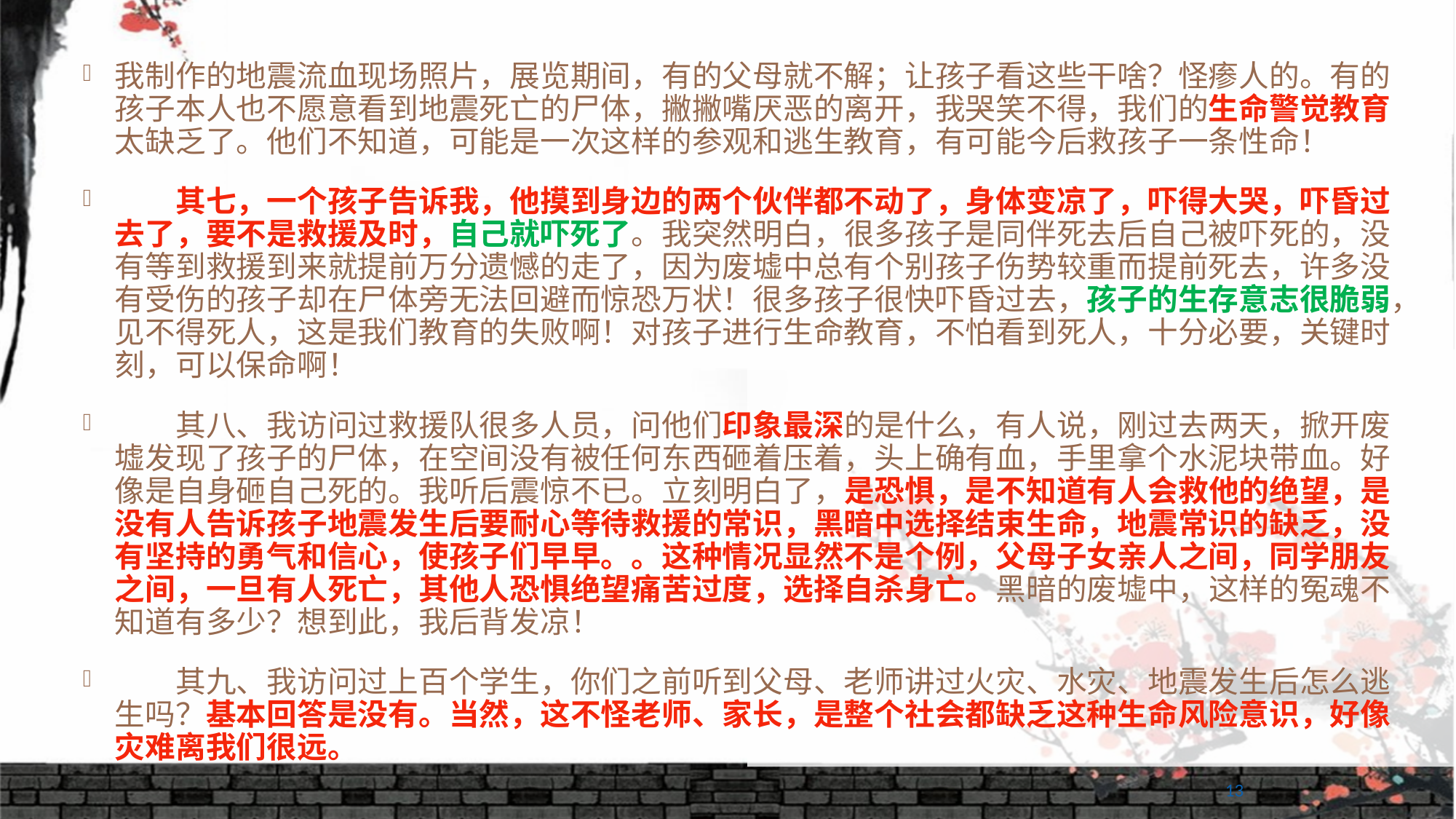

我制作的地震流血现场照片，展览期间，有的父母就不解；让孩子看这些干啥？怪瘆人的。有的孩子本人也不愿意看到地震死亡的尸体，撇撇嘴厌恶的离开，我哭笑不得，我们的生命警觉教育太缺乏了。他们不知道，可能是一次这样的参观和逃生教育，有可能今后救孩子一条性命！
　　其七，一个孩子告诉我，他摸到身边的两个伙伴都不动了，身体变凉了，吓得大哭，吓昏过去了，要不是救援及时，自己就吓死了。我突然明白，很多孩子是同伴死去后自己被吓死的，没有等到救援到来就提前万分遗憾的走了，因为废墟中总有个别孩子伤势较重而提前死去，许多没有受伤的孩子却在尸体旁无法回避而惊恐万状！很多孩子很快吓昏过去，孩子的生存意志很脆弱，见不得死人，这是我们教育的失败啊！对孩子进行生命教育，不怕看到死人，十分必要，关键时刻，可以保命啊！
　　其八、我访问过救援队很多人员，问他们印象最深的是什么，有人说，刚过去两天，掀开废墟发现了孩子的尸体，在空间没有被任何东西砸着压着，头上确有血，手里拿个水泥块带血。好像是自身砸自己死的。我听后震惊不已。立刻明白了，是恐惧，是不知道有人会救他的绝望，是没有人告诉孩子地震发生后要耐心等待救援的常识，黑暗中选择结束生命，地震常识的缺乏，没有坚持的勇气和信心，使孩子们早早。。这种情况显然不是个例，父母子女亲人之间，同学朋友之间，一旦有人死亡，其他人恐惧绝望痛苦过度，选择自杀身亡。黑暗的废墟中，这样的冤魂不知道有多少？想到此，我后背发凉！
　　其九、我访问过上百个学生，你们之前听到父母、老师讲过火灾、水灾、地震发生后怎么逃生吗？基本回答是没有。当然，这不怪老师、家长，是整个社会都缺乏这种生命风险意识，好像灾难离我们很远。

13